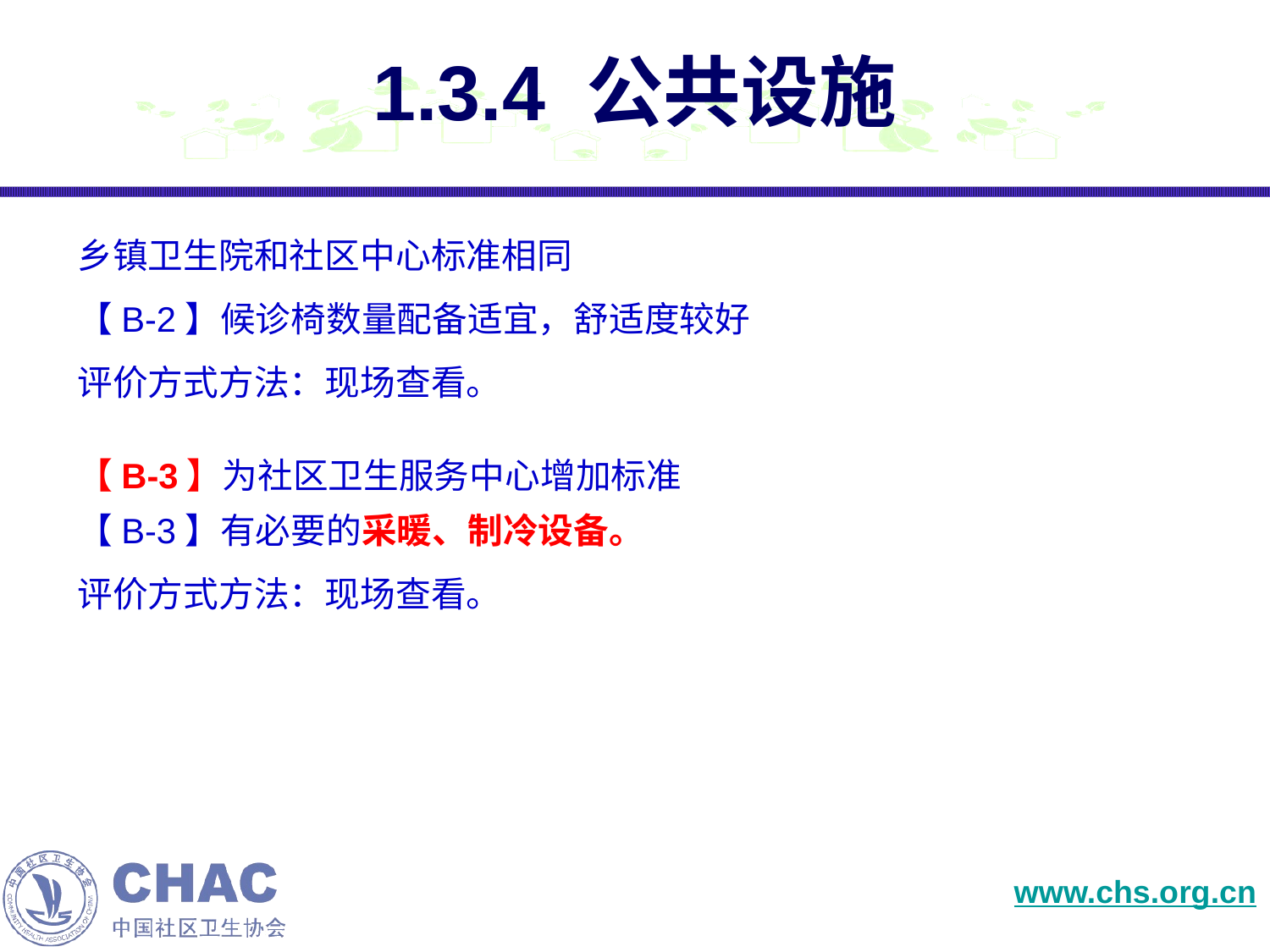

# 1.3.4 公共设施
乡镇卫生院和社区中心标准相同
【B-2】候诊椅数量配备适宜，舒适度较好
评价方式方法：现场查看。

【B-3】为社区卫生服务中心增加标准
【B-3】有必要的采暖、制冷设备。
评价方式方法：现场查看。